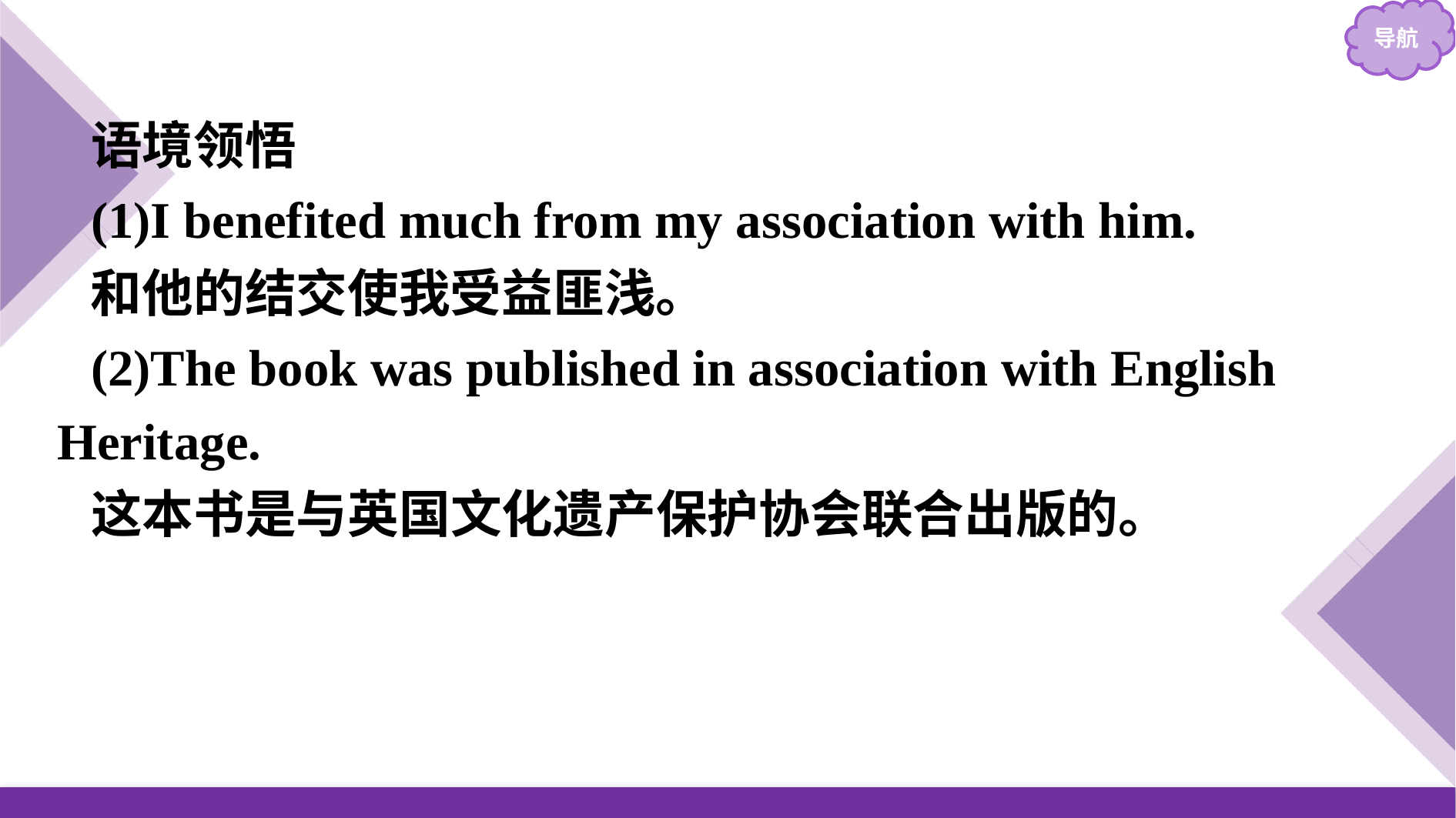

语境领悟
(1)I benefited much from my association with him.
和他的结交使我受益匪浅。
(2)The book was published in association with English Heritage.
这本书是与英国文化遗产保护协会联合出版的。